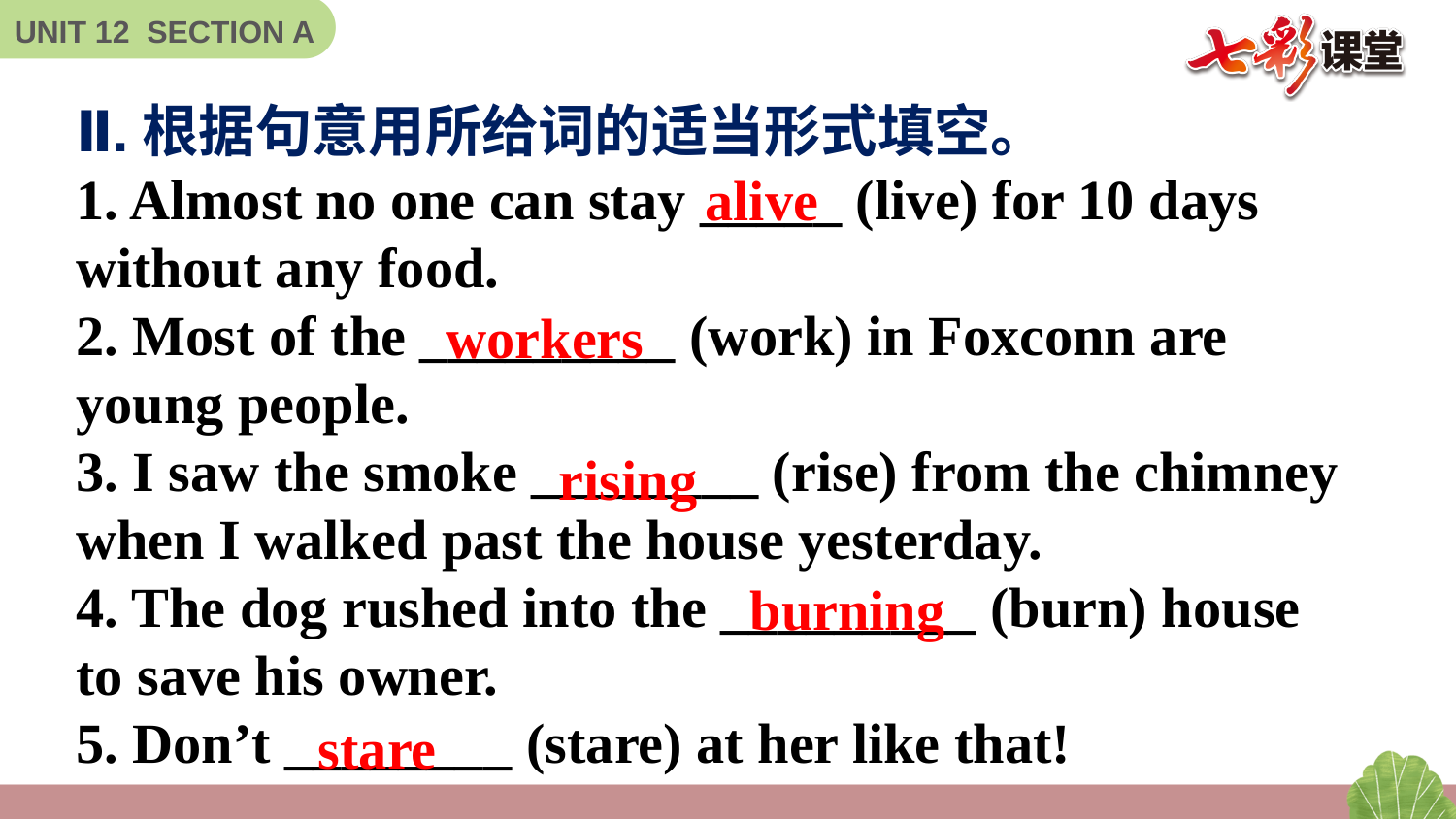

Ⅱ.根据句意用所给词的适当形式填空。
1. Almost no one can stay _____ (live) for 10 days without any food.
2. Most of the _________ (work) in Foxconn are young people.
3. I saw the smoke ________ (rise) from the chimney when I walked past the house yesterday.
4. The dog rushed into the _________ (burn) house to save his owner.
5. Don’t ________ (stare) at her like that!
alive
workers
rising
burning
stare